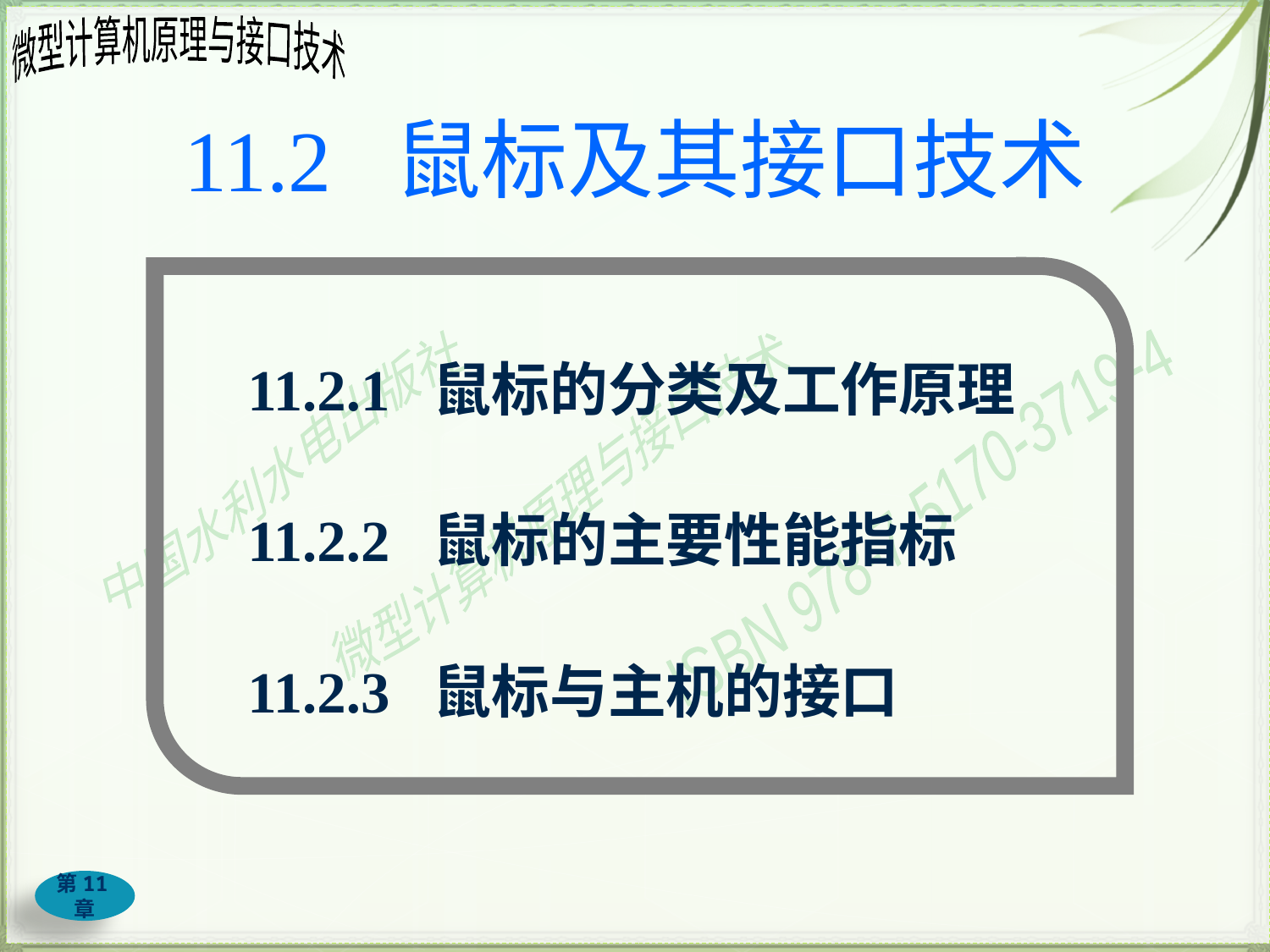

# 11.2  鼠标及其接口技术

11.2.1  鼠标的分类及工作原理
11.2.2  鼠标的主要性能指标
11.2.3  鼠标与主机的接口